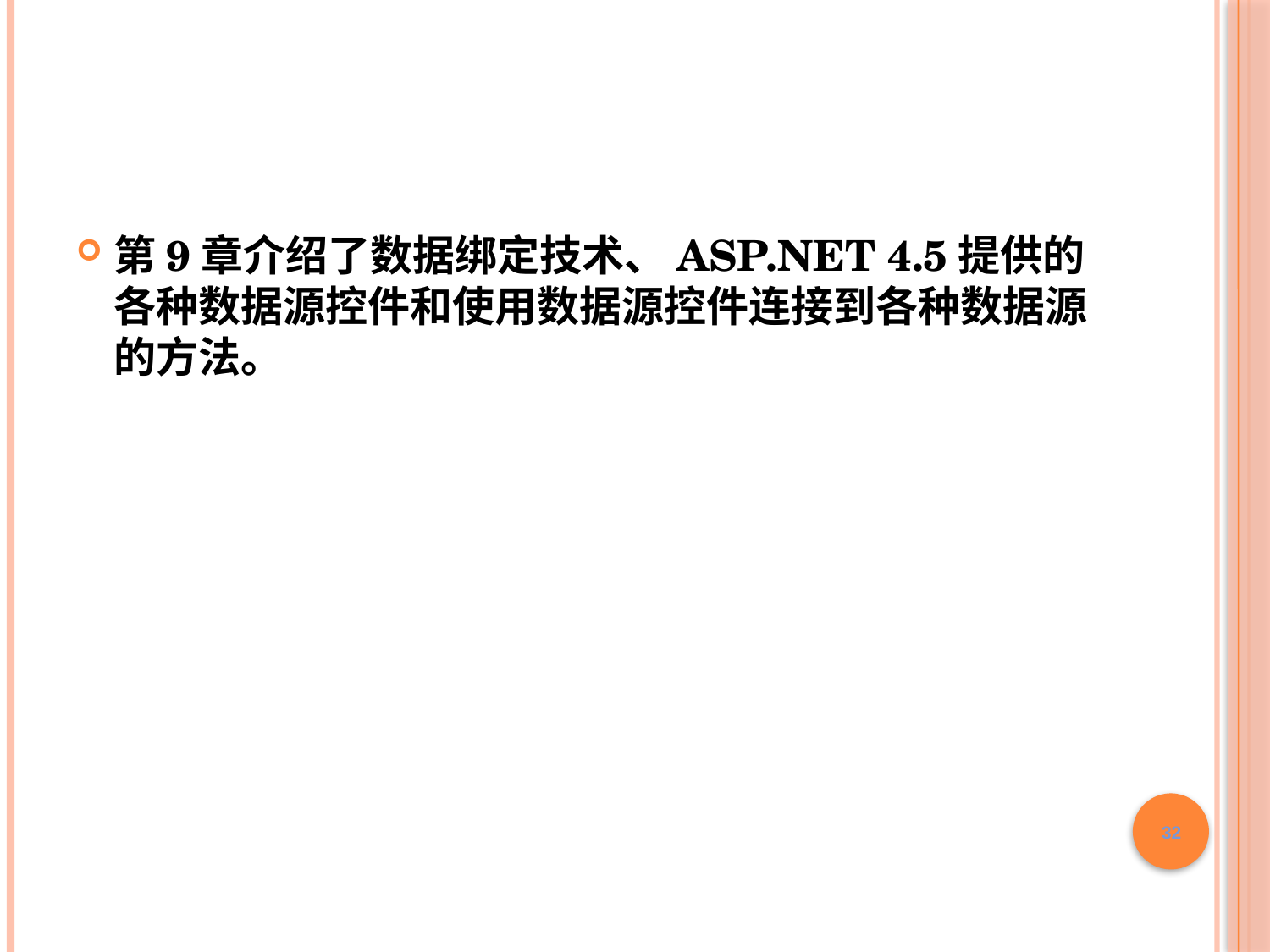

#
第9章介绍了数据绑定技术、ASP.NET 4.5提供的各种数据源控件和使用数据源控件连接到各种数据源的方法。
32